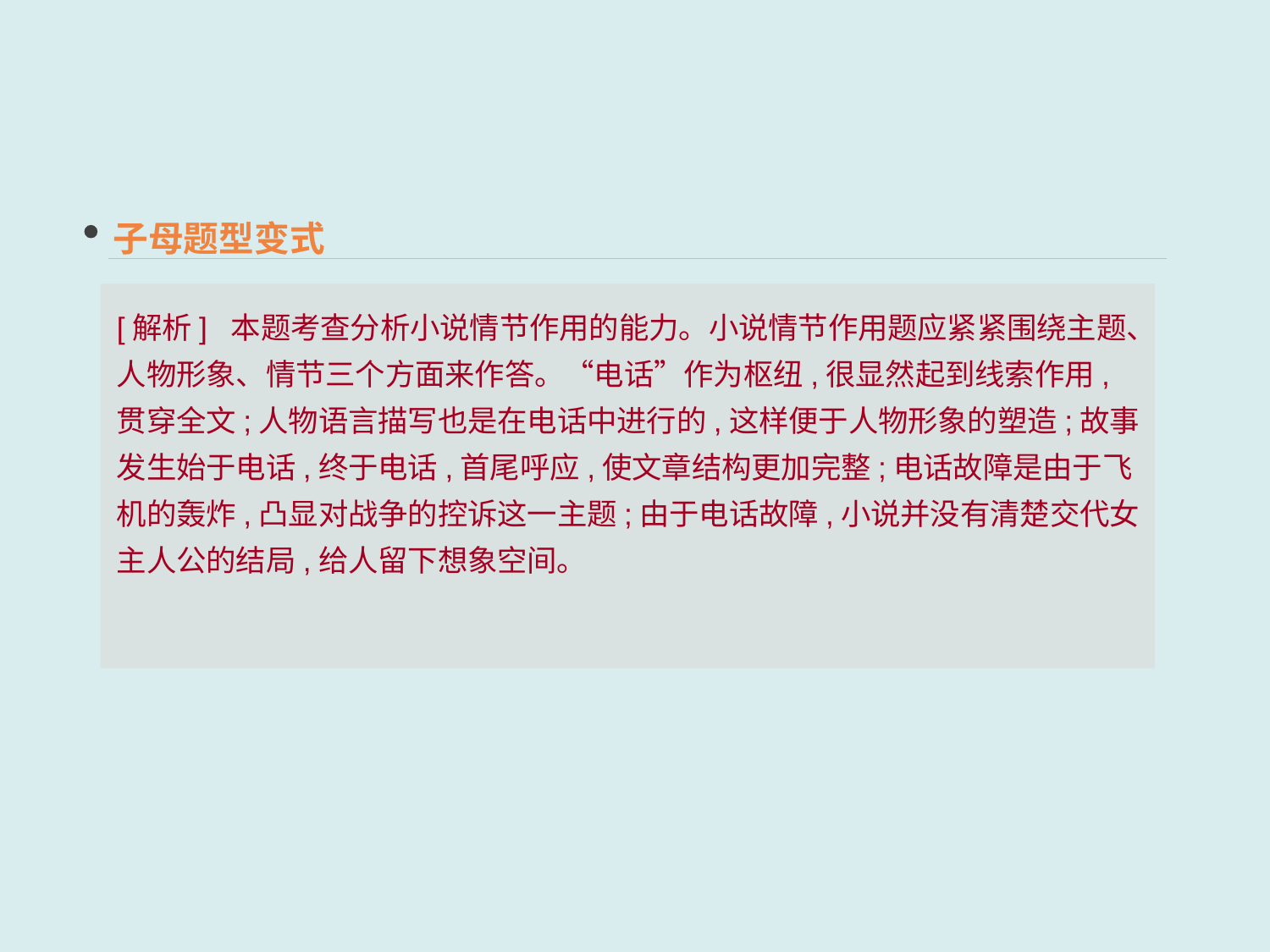

子母题型变式

[解析]  本题考查分析小说情节作用的能力。小说情节作用题应紧紧围绕主题、人物形象、情节三个方面来作答。“电话”作为枢纽,很显然起到线索作用,贯穿全文;人物语言描写也是在电话中进行的,这样便于人物形象的塑造;故事发生始于电话,终于电话,首尾呼应,使文章结构更加完整;电话故障是由于飞机的轰炸,凸显对战争的控诉这一主题;由于电话故障,小说并没有清楚交代女主人公的结局,给人留下想象空间。